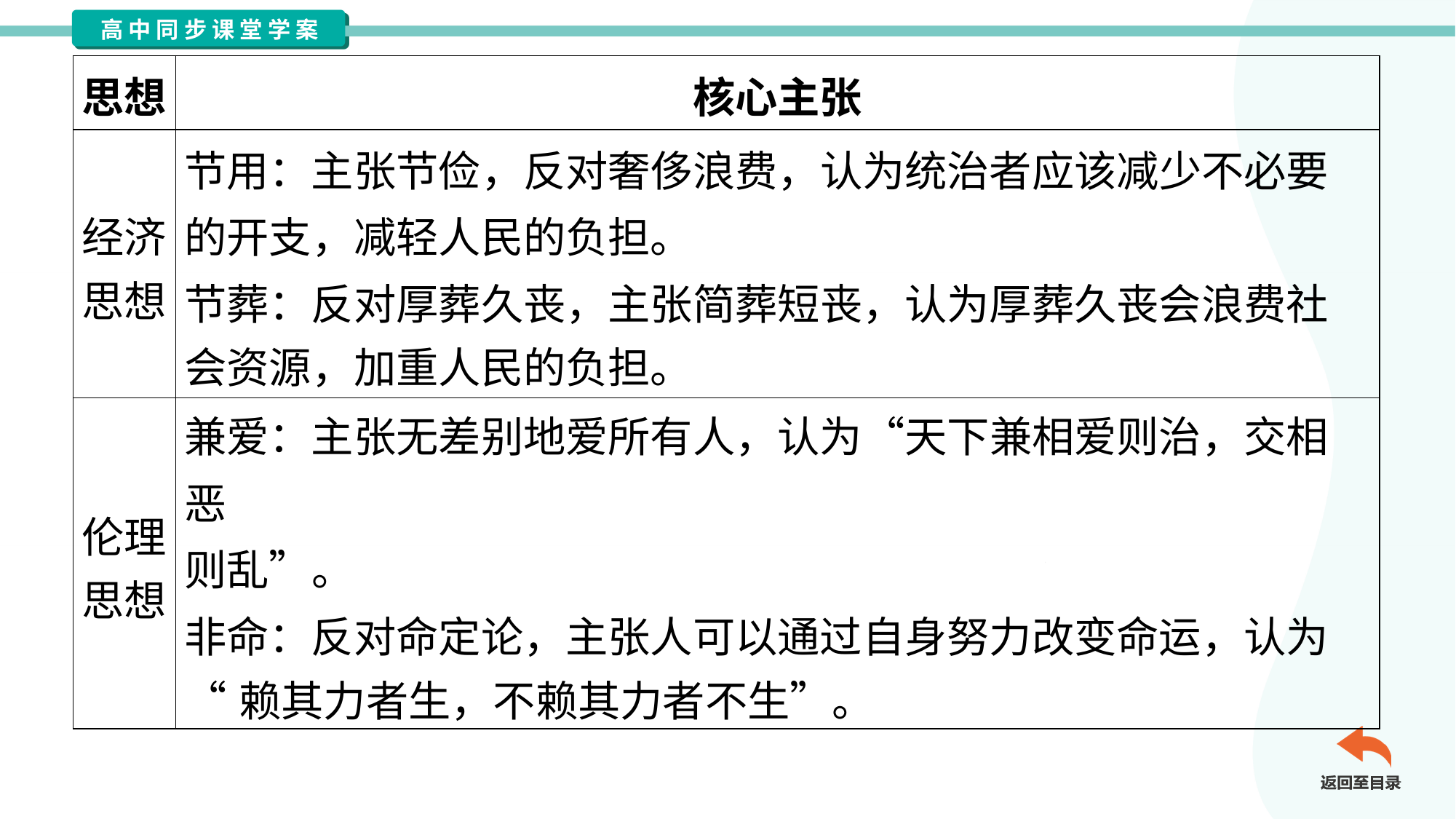

| 思想 | 核心主张 |
| --- | --- |
| 经济 思想 | 节用：主张节俭，反对奢侈浪费，认为统治者应该减少不必要 的开支，减轻人民的负担。 节葬：反对厚葬久丧，主张简葬短丧，认为厚葬久丧会浪费社 会资源，加重人民的负担。 |
| 伦理 思想 | 兼爱：主张无差别地爱所有人，认为“天下兼相爱则治，交相恶 则乱”。 非命：反对命定论，主张人可以通过自身努力改变命运，认为 “赖其力者生，不赖其力者不生”。 |